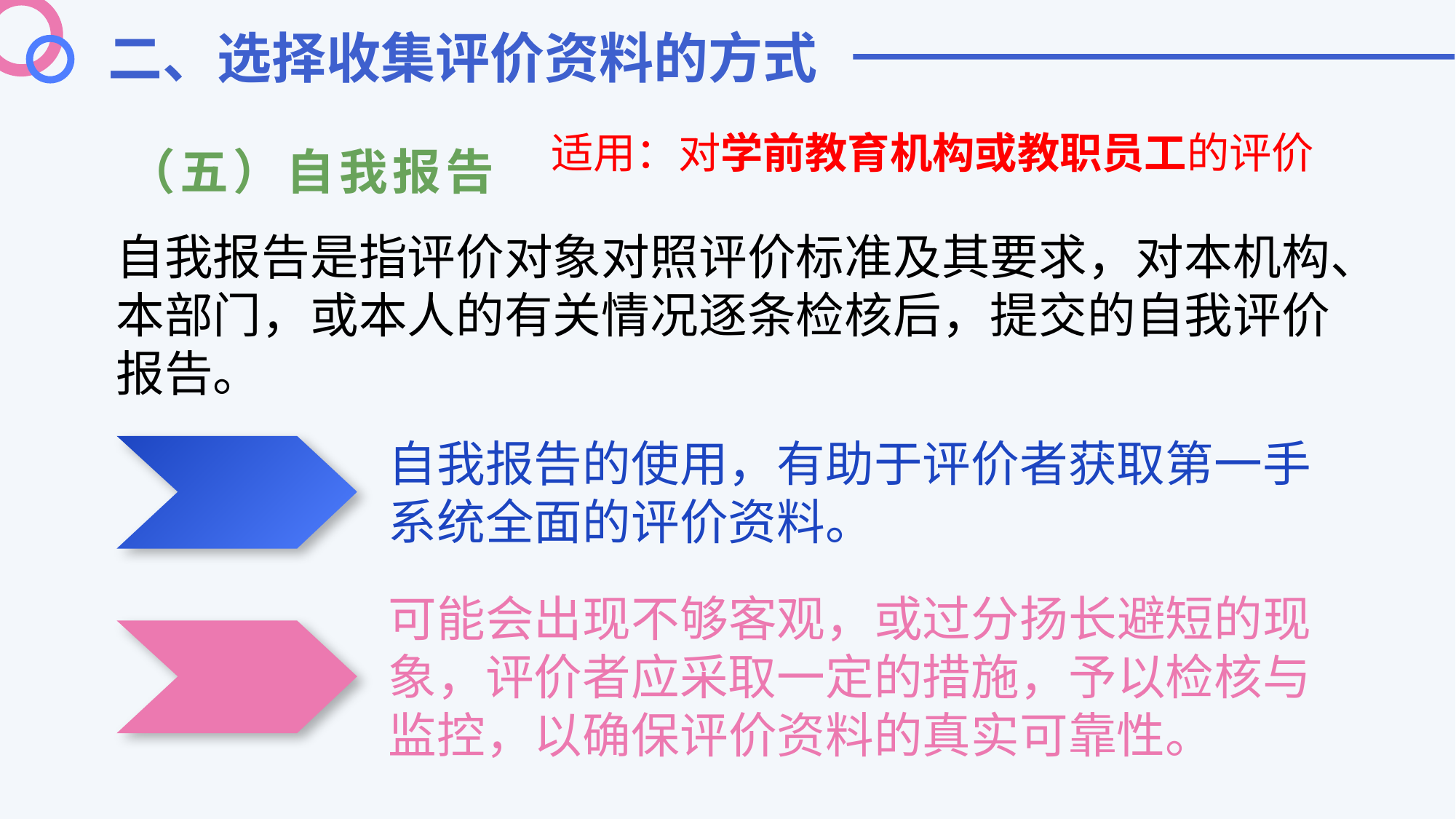

二、选择收集评价资料的方式

适用：对学前教育机构或教职员工的评价
（五）自我报告
自我报告是指评价对象对照评价标准及其要求，对本机构、本部门，或本人的有关情况逐条检核后，提交的自我评价报告。
自我报告的使用，有助于评价者获取第一手系统全面的评价资料。

可能会出现不够客观，或过分扬长避短的现象，评价者应采取一定的措施，予以检核与监控，以确保评价资料的真实可靠性。